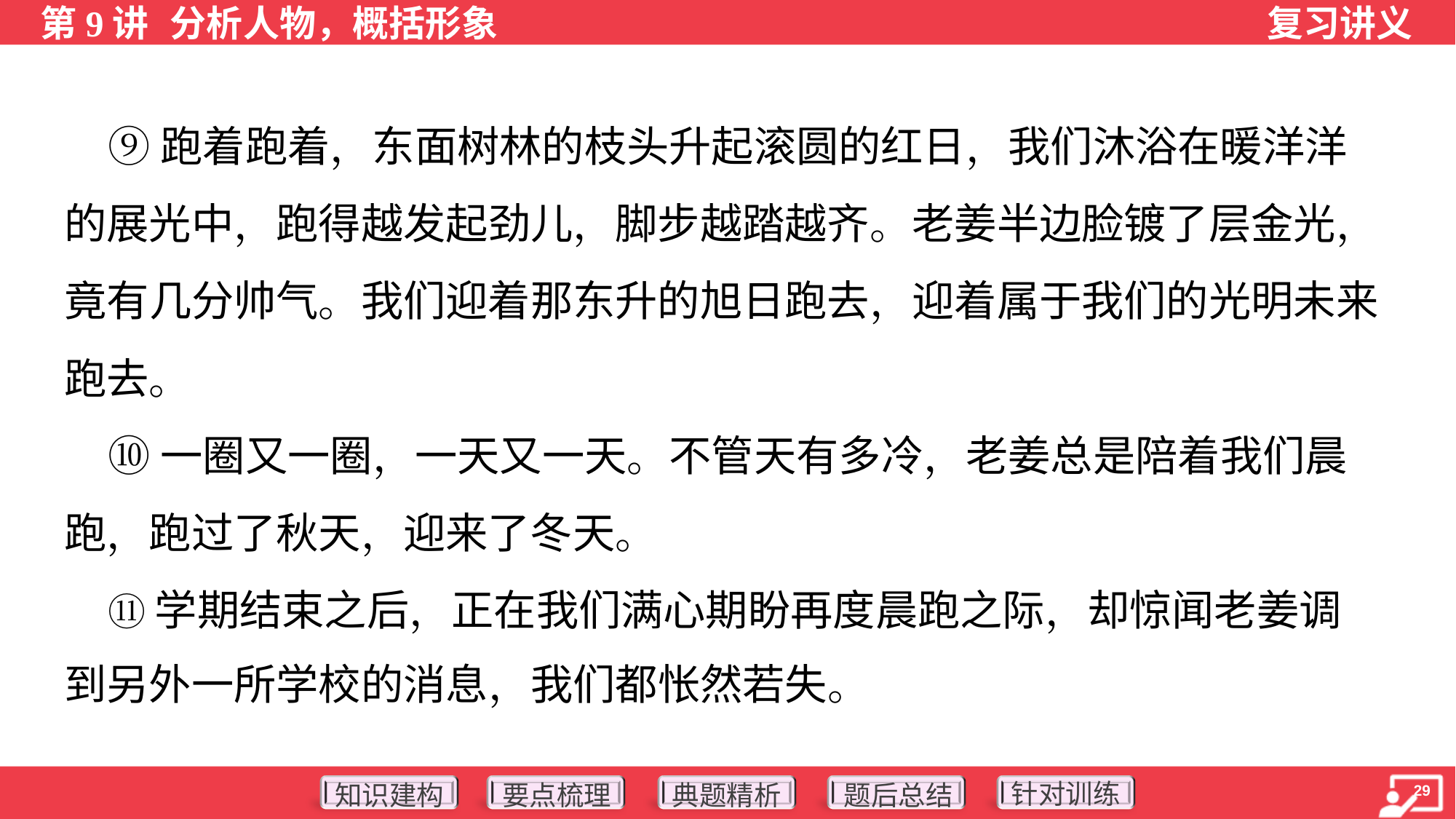

⑨跑着跑着，东面树林的枝头升起滚圆的红日，我们沐浴在暖洋洋
的展光中，跑得越发起劲儿，脚步越踏越齐。老姜半边脸镀了层金光，
竟有几分帅气。我们迎着那东升的旭日跑去，迎着属于我们的光明未来
跑去。
    ⑩一圈又一圈，一天又一天。不管天有多冷，老姜总是陪着我们晨
跑，跑过了秋天，迎来了冬天。
    ⑪学期结束之后，正在我们满心期盼再度晨跑之际，却惊闻老姜调
到另外一所学校的消息，我们都怅然若失。